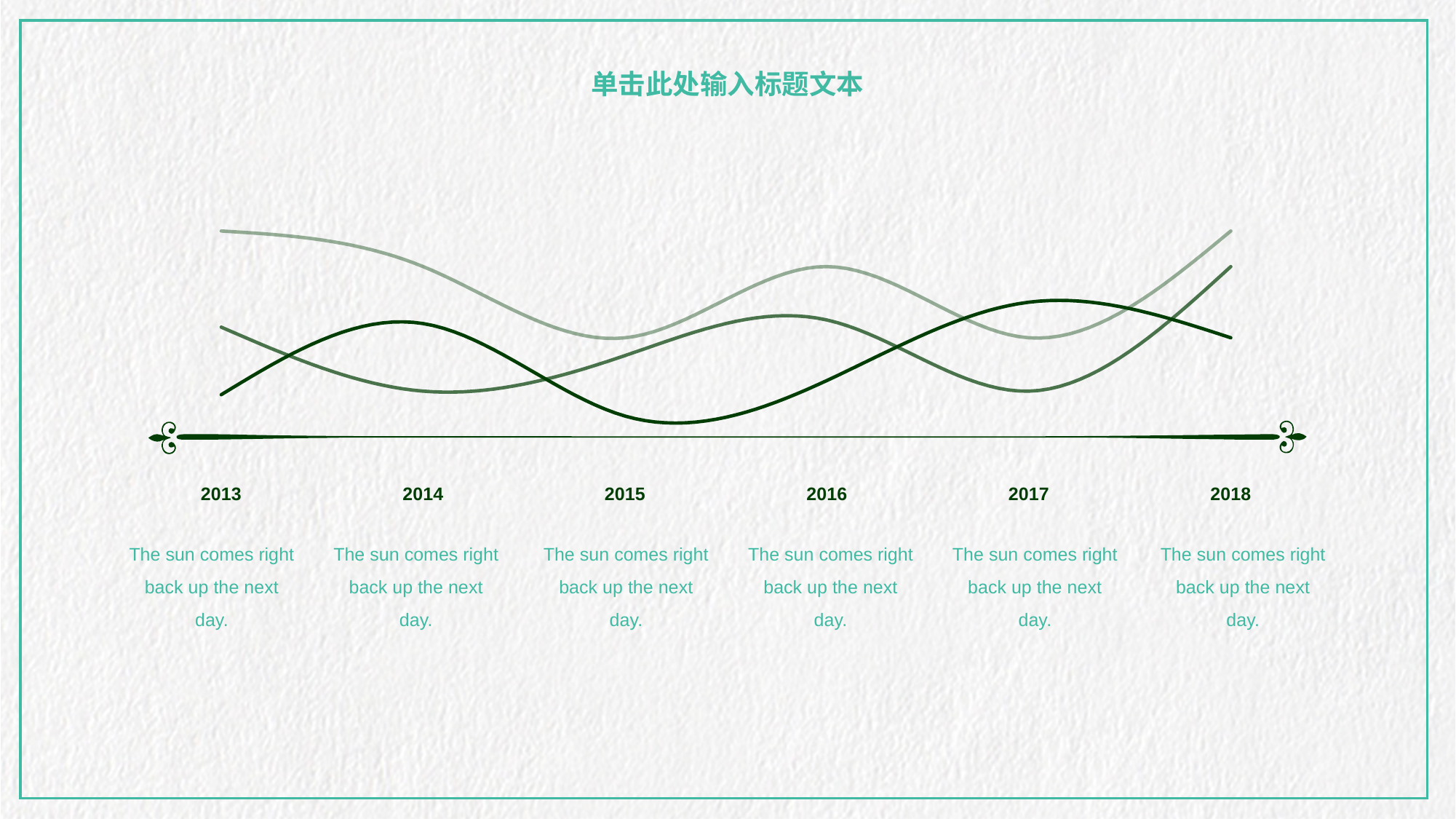

单击此处输入标题文本

### Chart

| Category | 系列 1 | 系列 2 | 系列 4 |
|---|---|---|---|
| 2013 | 4.3 | 2.4 | 7.0 |
| 2014 | 2.5 | 4.4 | 6.0 |
| 2015 | 3.5 | 1.8 | 4.0 |
| 2016 | 4.5 | 2.8 | 6.0 |
| 2017 | 2.5 | 5.0 | 4.0 |
| 2018 | 6.0 | 4.0 | 7.0 |

The sun comes right back up the next day.
The sun comes right back up the next day.
The sun comes right back up the next day.
The sun comes right back up the next day.
The sun comes right back up the next day.
The sun comes right back up the next day.